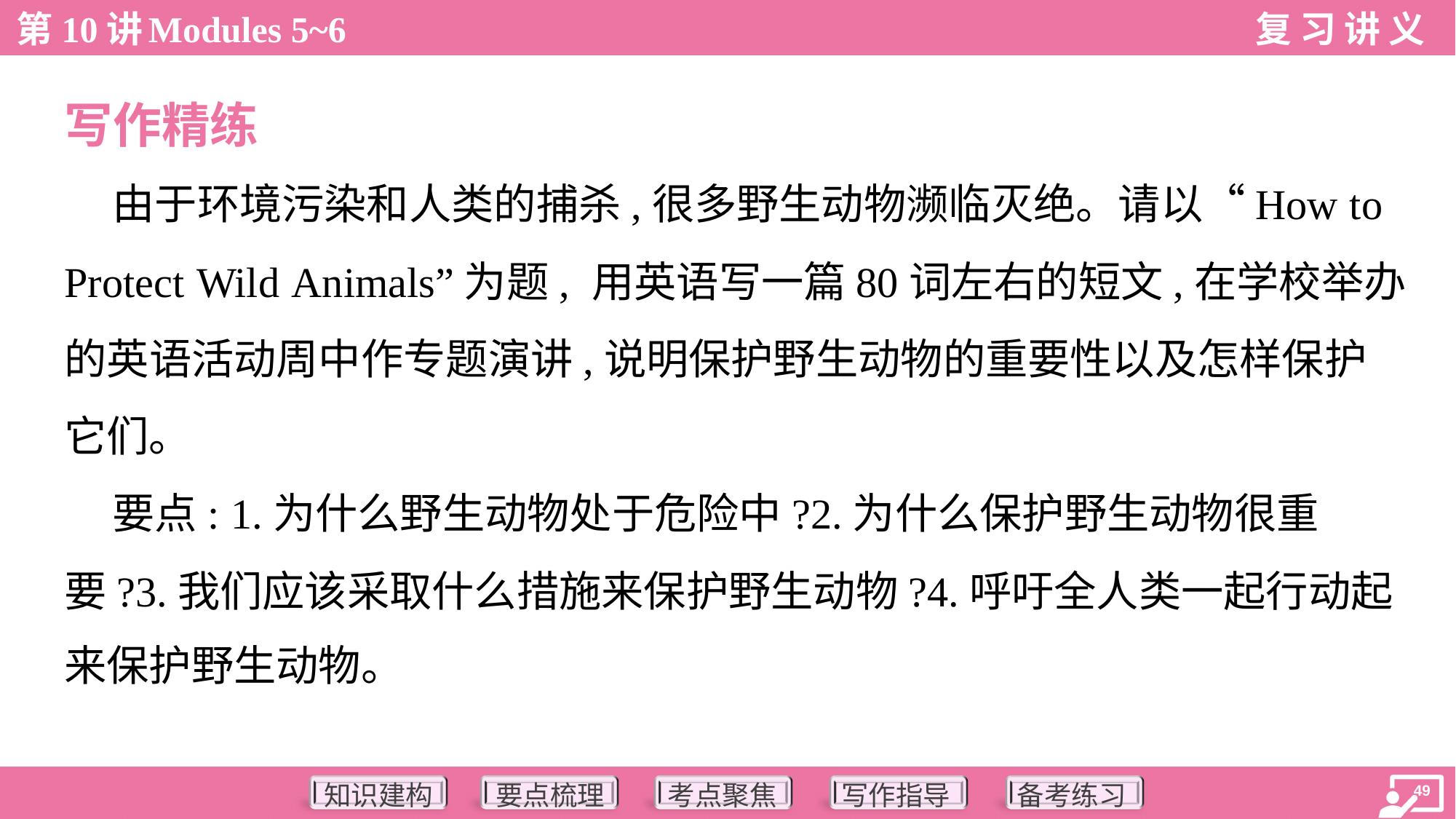

写作精练
    由于环境污染和人类的捕杀,很多野生动物濒临灭绝。请以“How to
Protect Wild Animals”为题, 用英语写一篇80词左右的短文,在学校举办
的英语活动周中作专题演讲,说明保护野生动物的重要性以及怎样保护
它们。
    要点: 1.为什么野生动物处于危险中?2.为什么保护野生动物很重
要?3.我们应该采取什么措施来保护野生动物?4.呼吁全人类一起行动起
来保护野生动物。